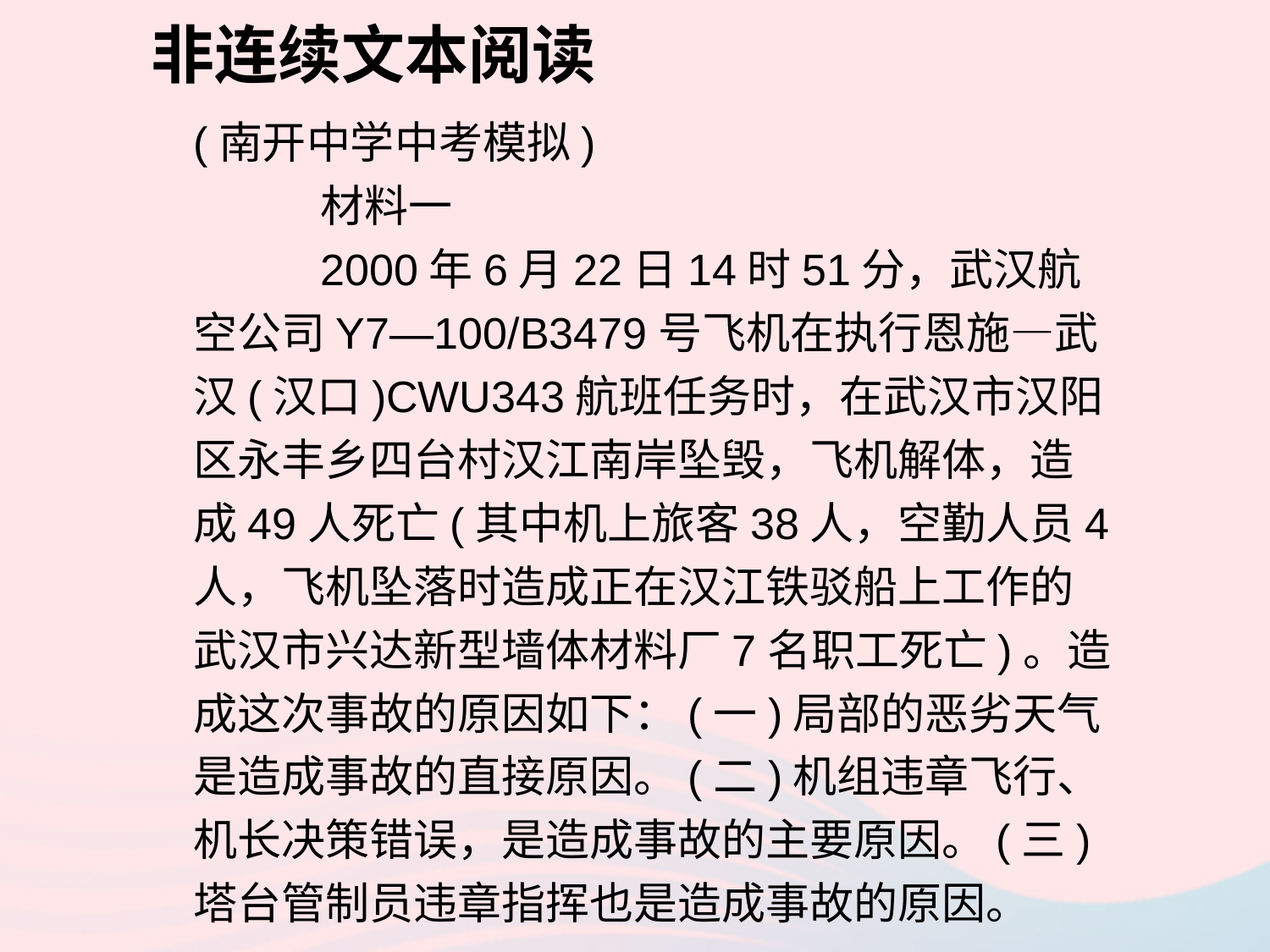

非连续文本阅读
(南开中学中考模拟)
	材料一
	2000年6月22日14时51分，武汉航空公司Y7—100/B3479号飞机在执行恩施—武汉(汉口)CWU343航班任务时，在武汉市汉阳区永丰乡四台村汉江南岸坠毁，飞机解体，造成49人死亡(其中机上旅客38人，空勤人员4人，飞机坠落时造成正在汉江铁驳船上工作的武汉市兴达新型墙体材料厂7名职工死亡)。造成这次事故的原因如下：(一)局部的恶劣天气是造成事故的直接原因。(二)机组违章飞行、机长决策错误，是造成事故的主要原因。(三)塔台管制员违章指挥也是造成事故的原因。